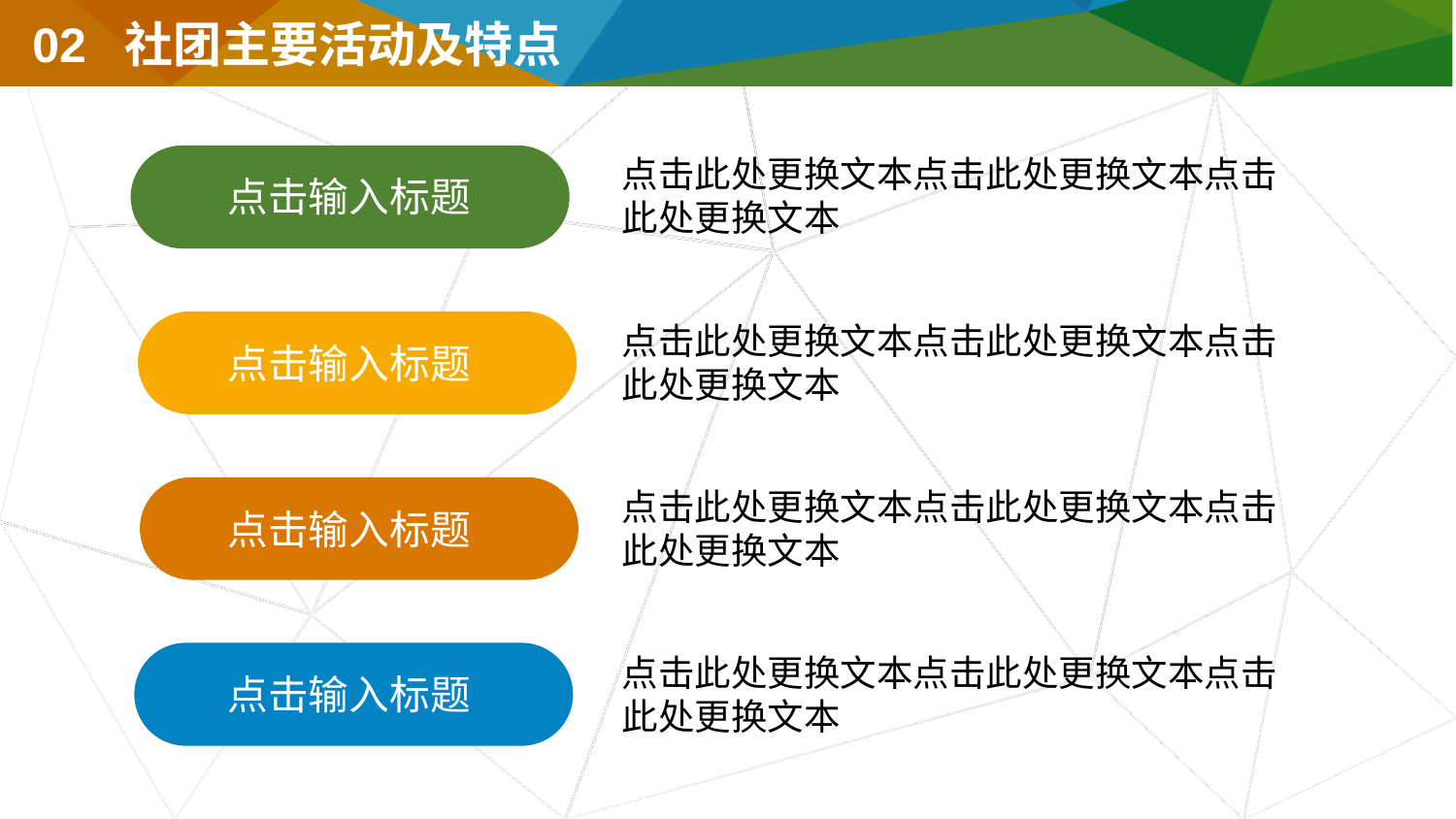

02  社团主要活动及特点
点击此处更换文本点击此处更换文本点击此处更换文本

点击输入标题
点击此处更换文本点击此处更换文本点击此处更换文本

点击输入标题
点击此处更换文本点击此处更换文本点击此处更换文本

点击输入标题

点击此处更换文本点击此处更换文本点击此处更换文本
点击输入标题